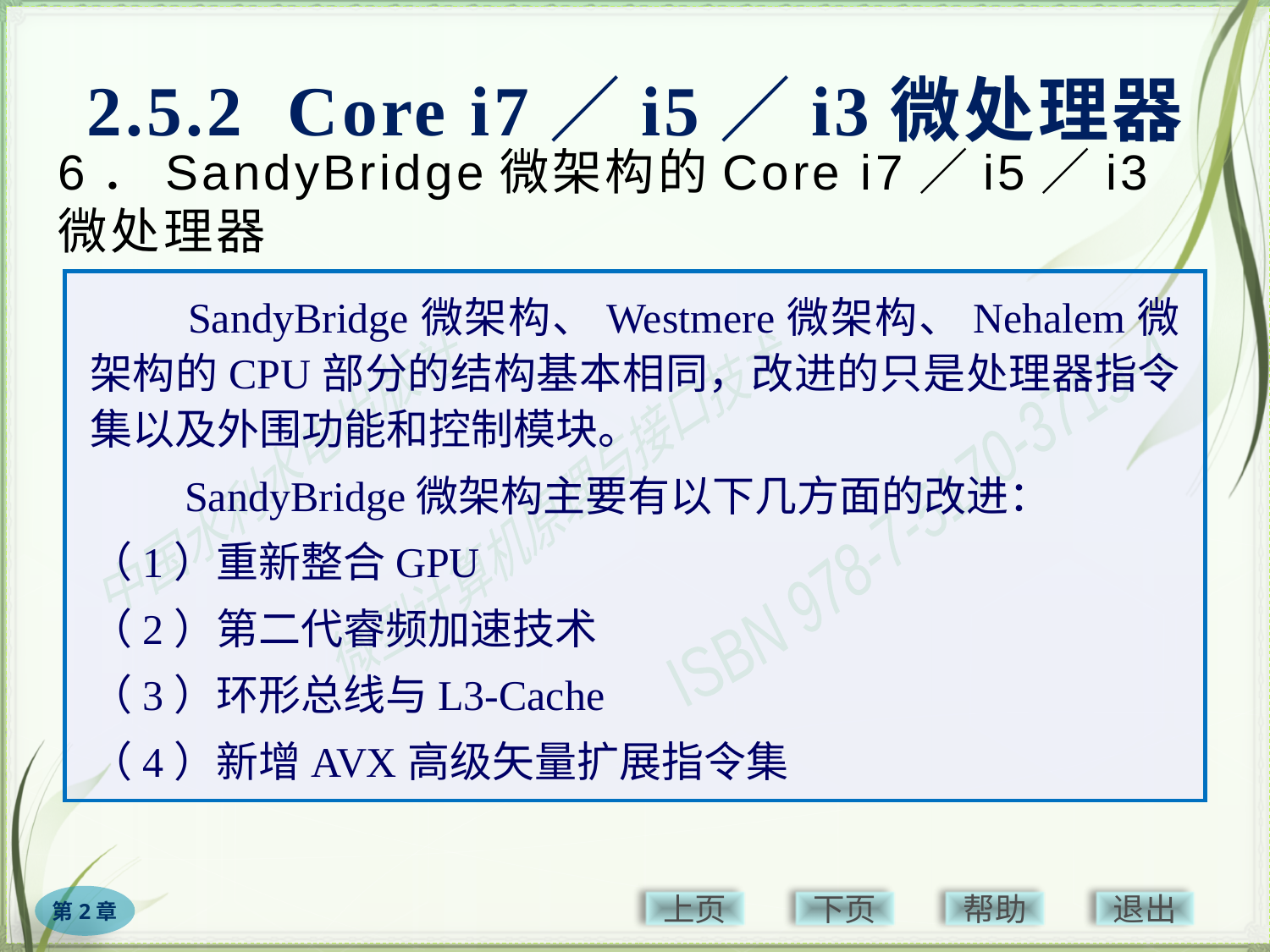

2.5.2  Core i7／i5／i3微处理器
# 6．SandyBridge微架构的Core i7／i5／i3微处理器
　　SandyBridge微架构、Westmere微架构、Nehalem微架构的CPU部分的结构基本相同，改进的只是处理器指令集以及外围功能和控制模块。
　　SandyBridge微架构主要有以下几方面的改进：
（1）重新整合GPU
（2）第二代睿频加速技术
（3）环形总线与L3-Cache
（4）新增AVX高级矢量扩展指令集